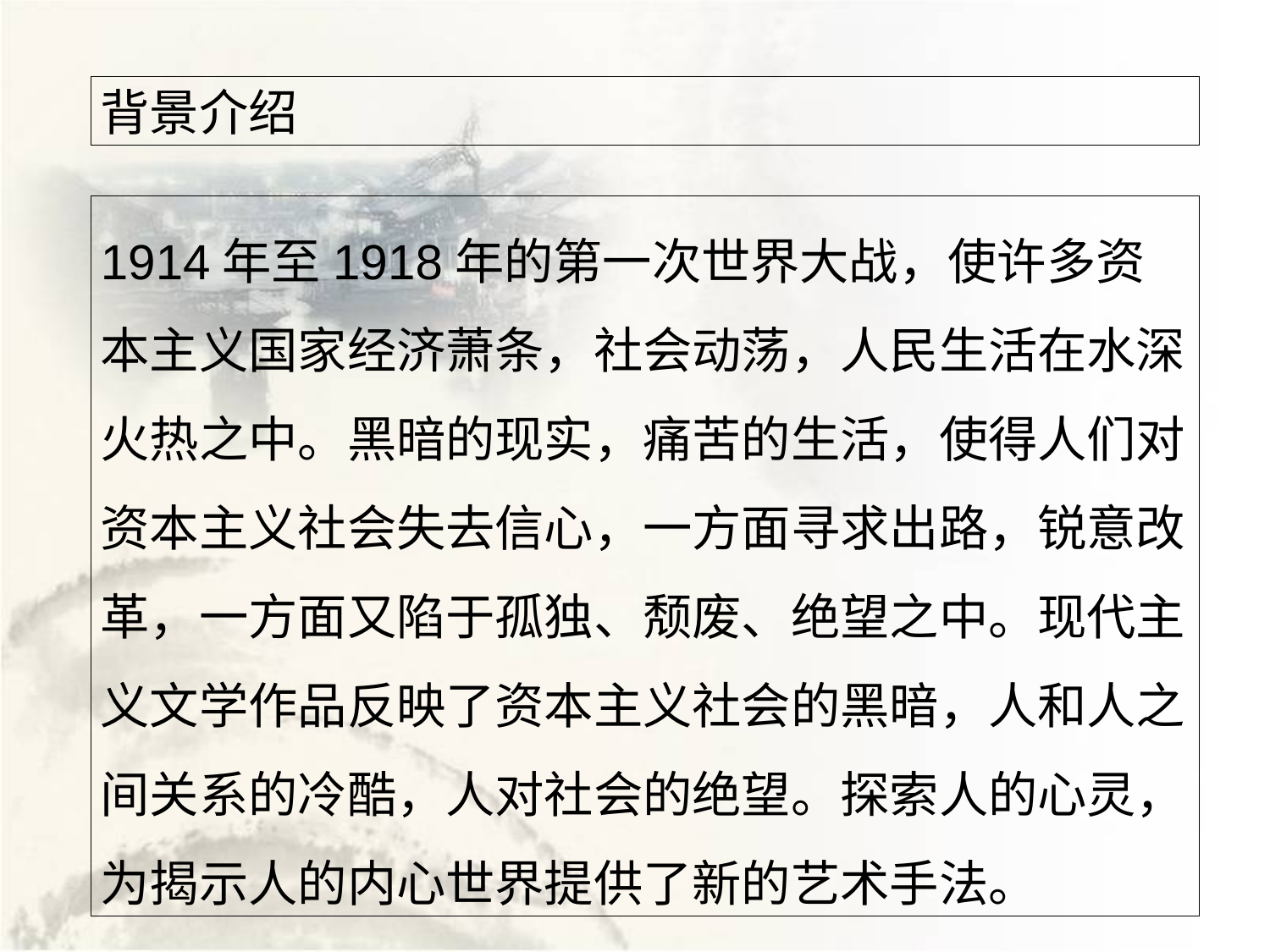

背景介绍
1914年至1918年的第一次世界大战，使许多资本主义国家经济萧条，社会动荡，人民生活在水深火热之中。黑暗的现实，痛苦的生活，使得人们对资本主义社会失去信心，一方面寻求出路，锐意改革，一方面又陷于孤独、颓废、绝望之中。现代主义文学作品反映了资本主义社会的黑暗，人和人之间关系的冷酷，人对社会的绝望。探索人的心灵，为揭示人的内心世界提供了新的艺术手法。